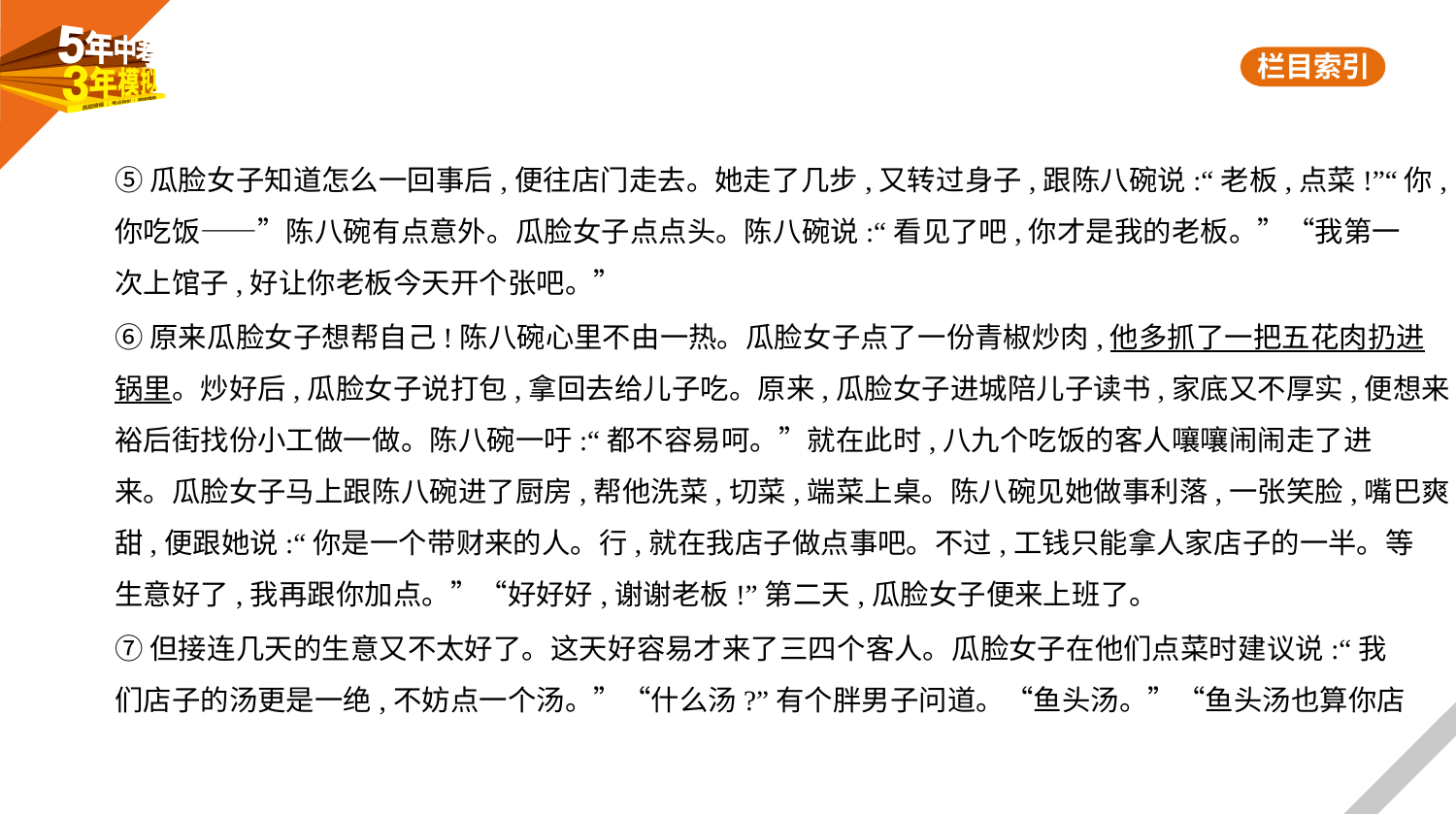

⑤瓜脸女子知道怎么一回事后,便往店门走去。她走了几步,又转过身子,跟陈八碗说:“老板,点菜!”“你,
你吃饭——”陈八碗有点意外。瓜脸女子点点头。陈八碗说:“看见了吧,你才是我的老板。”“我第一
次上馆子,好让你老板今天开个张吧。”
⑥原来瓜脸女子想帮自己!陈八碗心里不由一热。瓜脸女子点了一份青椒炒肉,他多抓了一把五花肉扔进
锅里。炒好后,瓜脸女子说打包,拿回去给儿子吃。原来,瓜脸女子进城陪儿子读书,家底又不厚实,便想来
裕后街找份小工做一做。陈八碗一吁:“都不容易呵。”就在此时,八九个吃饭的客人嚷嚷闹闹走了进
来。瓜脸女子马上跟陈八碗进了厨房,帮他洗菜,切菜,端菜上桌。陈八碗见她做事利落,一张笑脸,嘴巴爽
甜,便跟她说:“你是一个带财来的人。行,就在我店子做点事吧。不过,工钱只能拿人家店子的一半。等
生意好了,我再跟你加点。”“好好好,谢谢老板!”第二天,瓜脸女子便来上班了。
⑦但接连几天的生意又不太好了。这天好容易才来了三四个客人。瓜脸女子在他们点菜时建议说:“我
们店子的汤更是一绝,不妨点一个汤。”“什么汤?”有个胖男子问道。“鱼头汤。”“鱼头汤也算你店